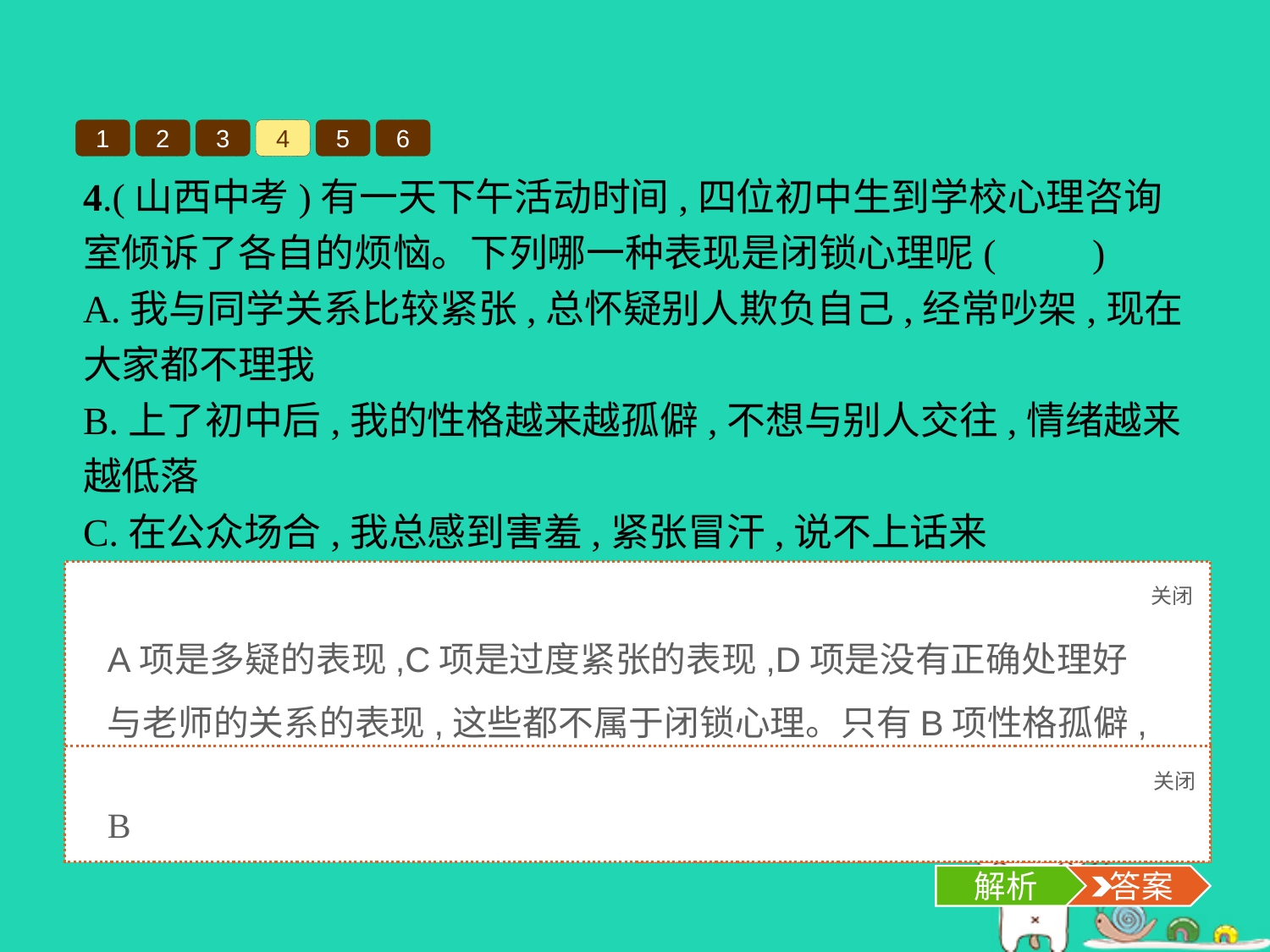

1
2
3
4
5
6
4.(山西中考)有一天下午活动时间,四位初中生到学校心理咨询室倾诉了各自的烦恼。下列哪一种表现是闭锁心理呢(　　)
A.我与同学关系比较紧张,总怀疑别人欺负自己,经常吵架,现在大家都不理我
B.上了初中后,我的性格越来越孤僻,不想与别人交往,情绪越来越低落
C.在公众场合,我总感到害羞,紧张冒汗,说不上话来
D.我对物理老师有意见,上物理课注意力就是集中不起来,成绩明显受到了影响

关闭
解析

A项是多疑的表现,C项是过度紧张的表现,D项是没有正确处理好与老师的关系的表现,这些都不属于闭锁心理。只有B项性格孤僻,不想与别人交往,才属于闭锁心理的表现。

关闭
解析
  答案

B
解析
  答案